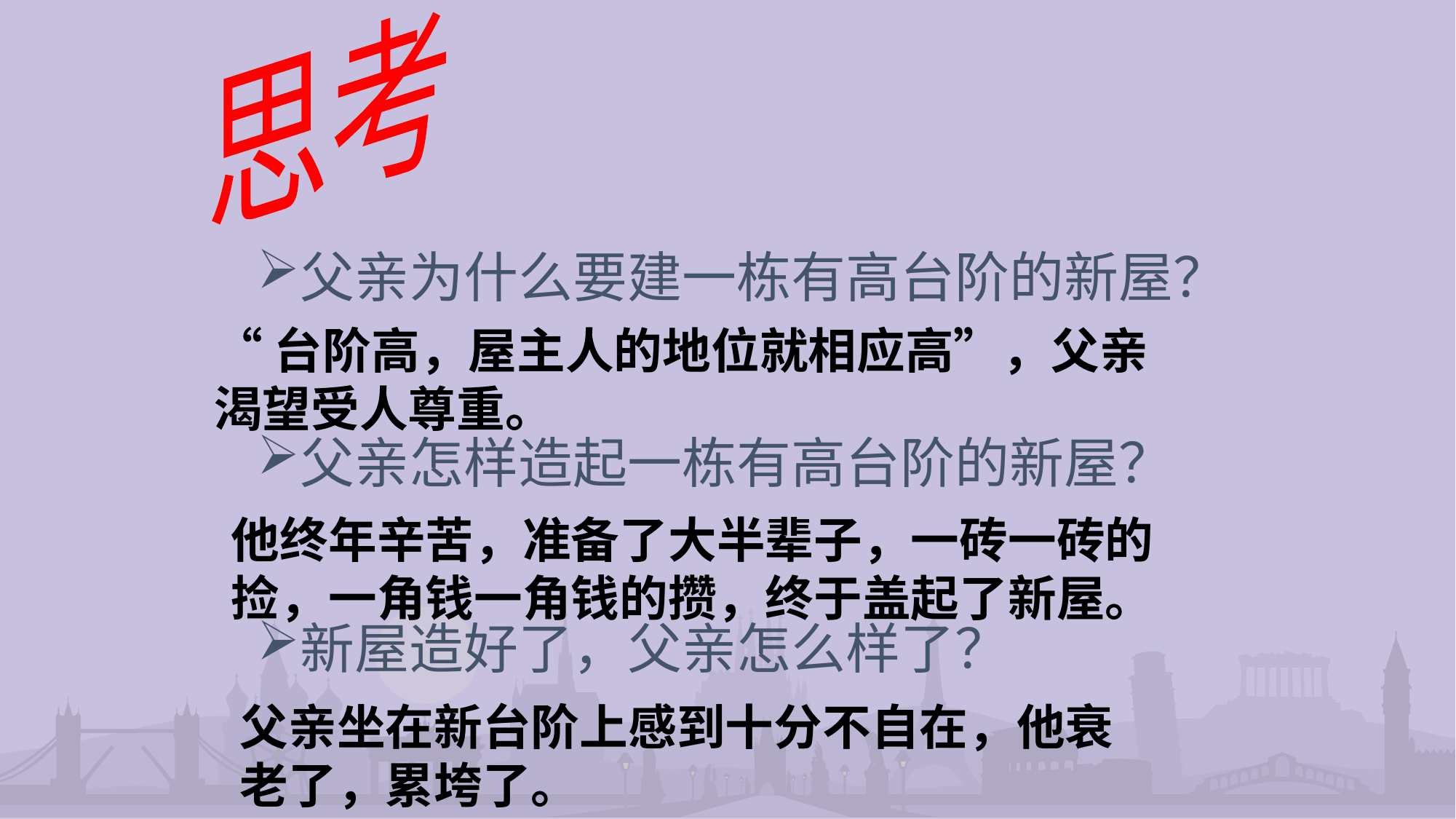

思考

父亲为什么要建一栋有高台阶的新屋？

父亲怎样造起一栋有高台阶的新屋？

新屋造好了，父亲怎么样了？
“台阶高，屋主人的地位就相应高”，父亲渴望受人尊重。
他终年辛苦，准备了大半辈子，一砖一砖的捡，一角钱一角钱的攒，终于盖起了新屋。
父亲坐在新台阶上感到十分不自在，他衰老了，累垮了。